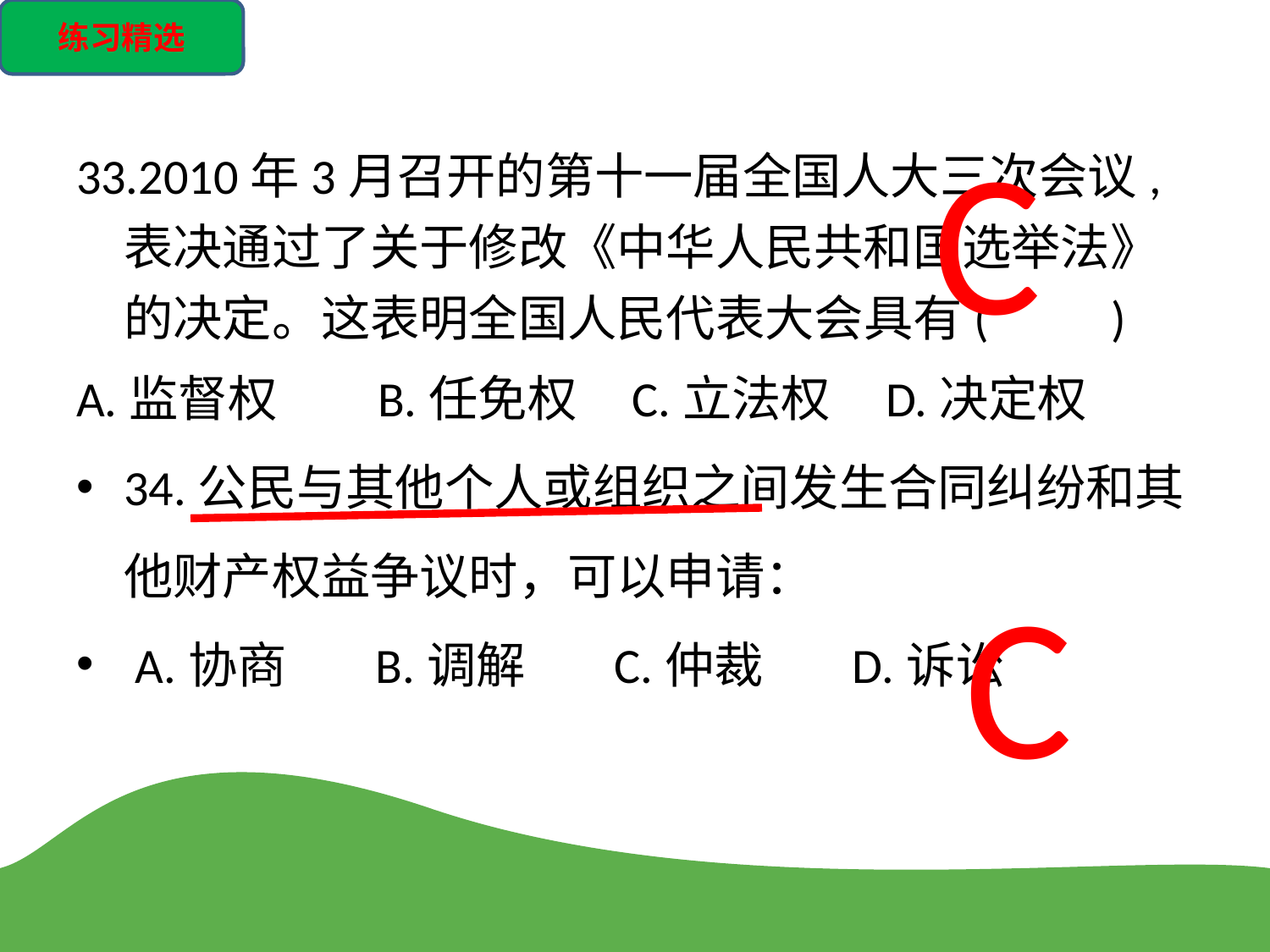

练习精选
C
33.2010年3月召开的第十一届全国人大三次会议,表决通过了关于修改《中华人民共和国选举法》的决定。这表明全国人民代表大会具有(　　)
A.监督权	B.任免权	C.立法权	D.决定权
34.公民与其他个人或组织之间发生合同纠纷和其他财产权益争议时，可以申请：
 A.协商       B.调解       C.仲裁       D.诉讼

C